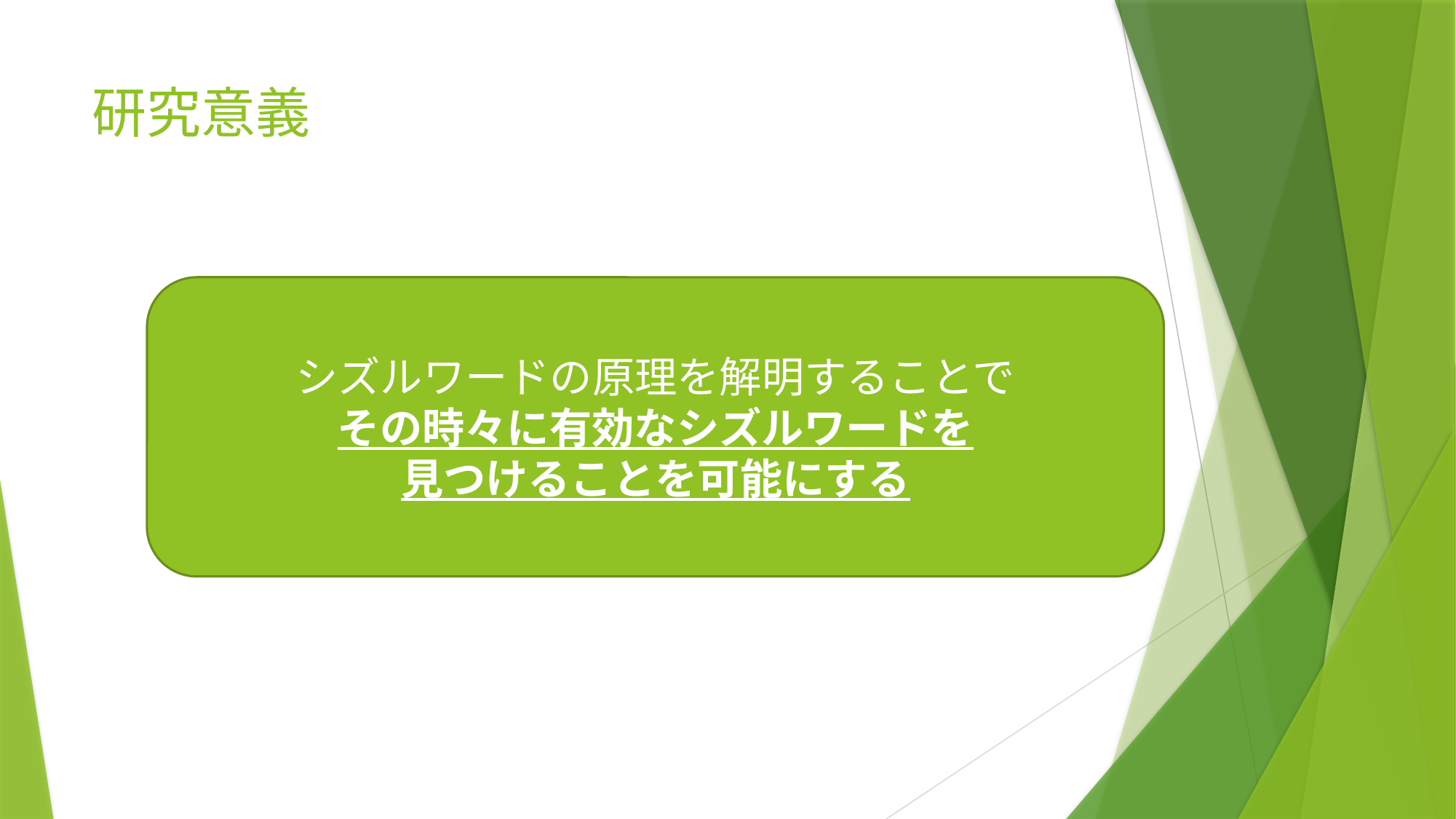

# 研究意義

シズルワードの原理を解明することで
その時々に有効なシズルワードを
見つけることを可能にする